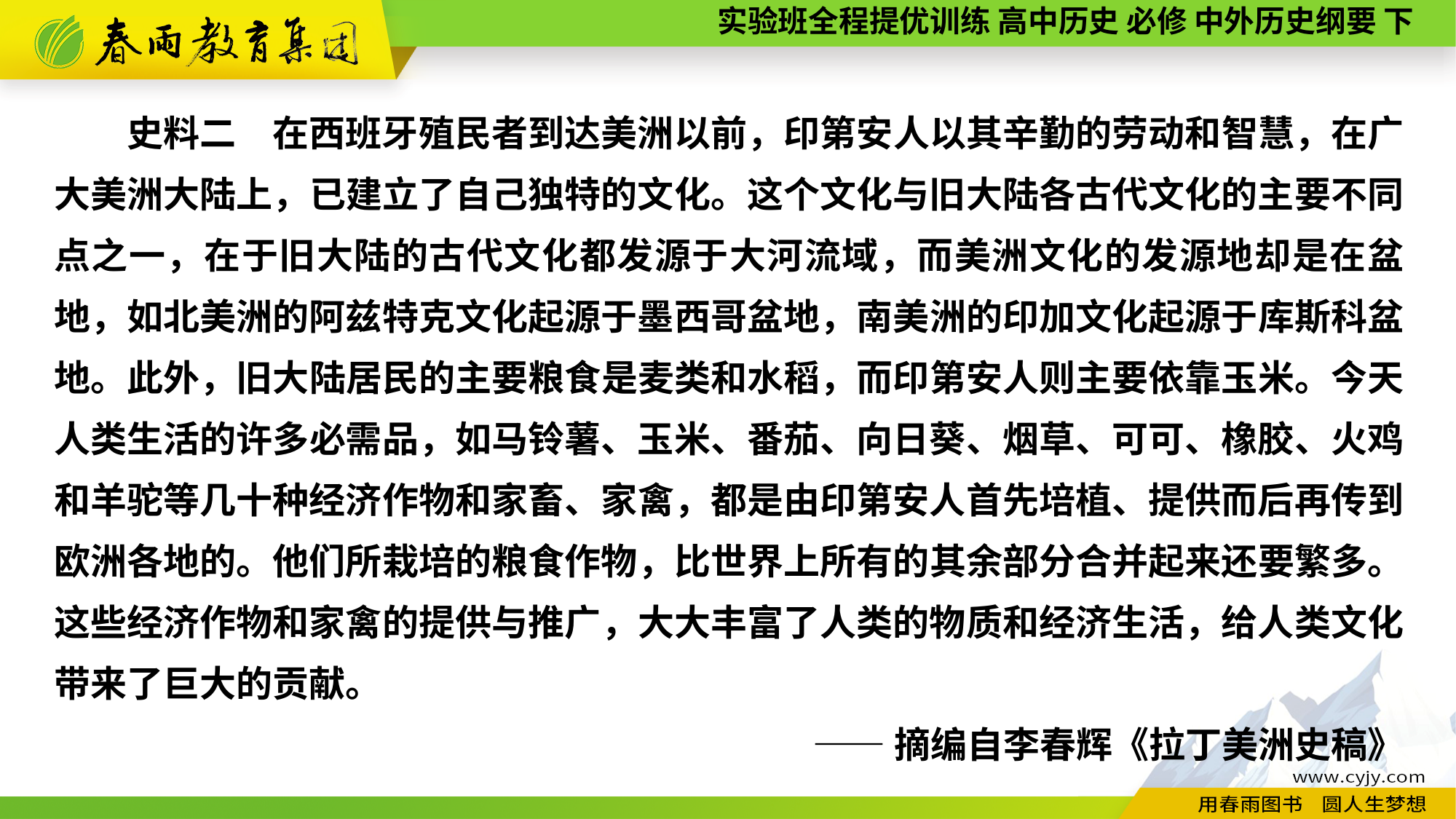

史料二　在西班牙殖民者到达美洲以前，印第安人以其辛勤的劳动和智慧，在广大美洲大陆上，已建立了自己独特的文化。这个文化与旧大陆各古代文化的主要不同点之一，在于旧大陆的古代文化都发源于大河流域，而美洲文化的发源地却是在盆地，如北美洲的阿兹特克文化起源于墨西哥盆地，南美洲的印加文化起源于库斯科盆地。此外，旧大陆居民的主要粮食是麦类和水稻，而印第安人则主要依靠玉米。今天人类生活的许多必需品，如马铃薯、玉米、番茄、向日葵、烟草、可可、橡胶、火鸡和羊驼等几十种经济作物和家畜、家禽，都是由印第安人首先培植、提供而后再传到欧洲各地的。他们所栽培的粮食作物，比世界上所有的其余部分合并起来还要繁多。这些经济作物和家禽的提供与推广，大大丰富了人类的物质和经济生活，给人类文化带来了巨大的贡献。
——摘编自李春辉《拉丁美洲史稿》